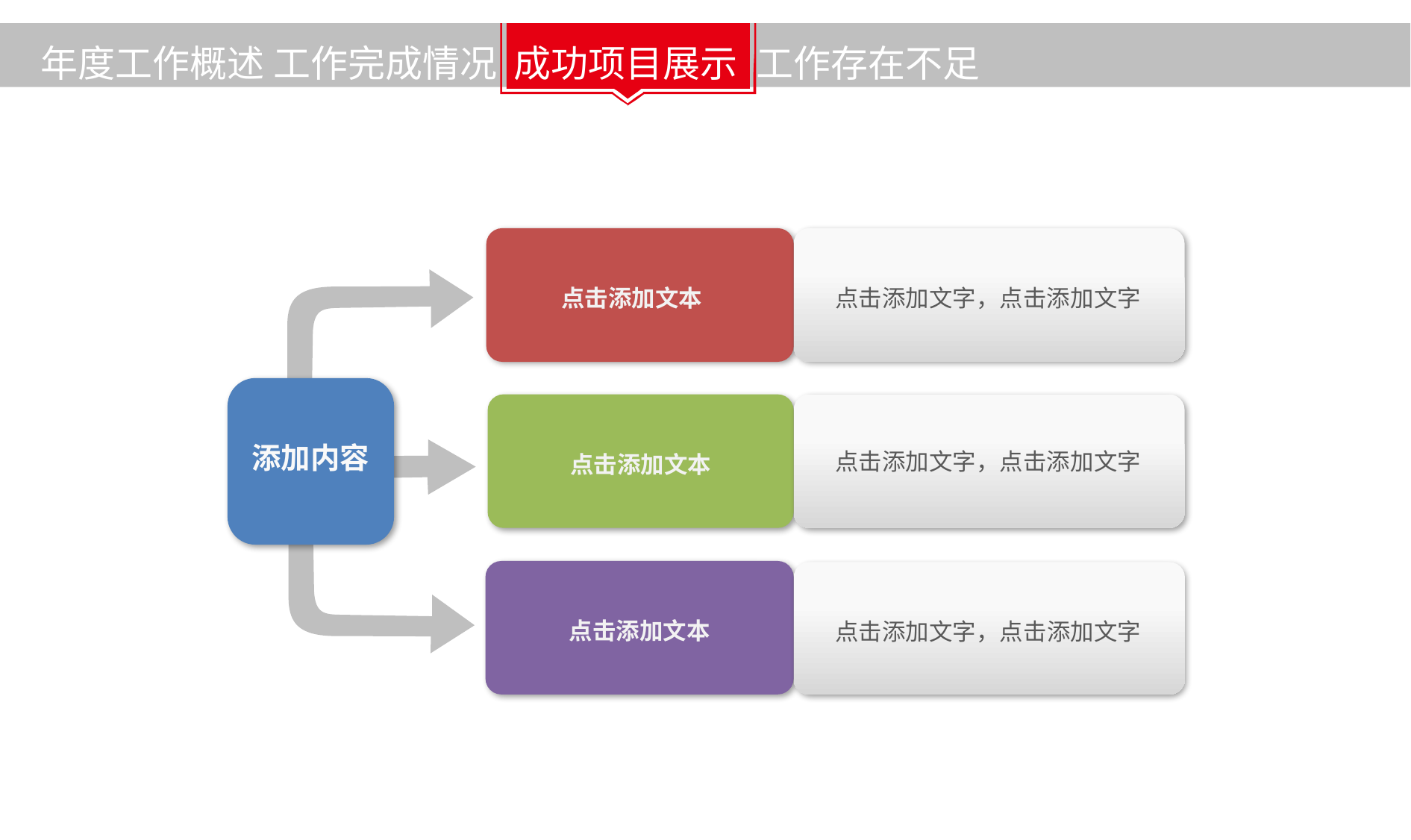

年度工作概述
工作完成情况
成功项目展示
工作存在不足
          点击添加文本
    点击添加文字，点击添加文字

添加内容
点击添加文本

    点击添加文字，点击添加文字

点击添加文本
    点击添加文字，点击添加文字